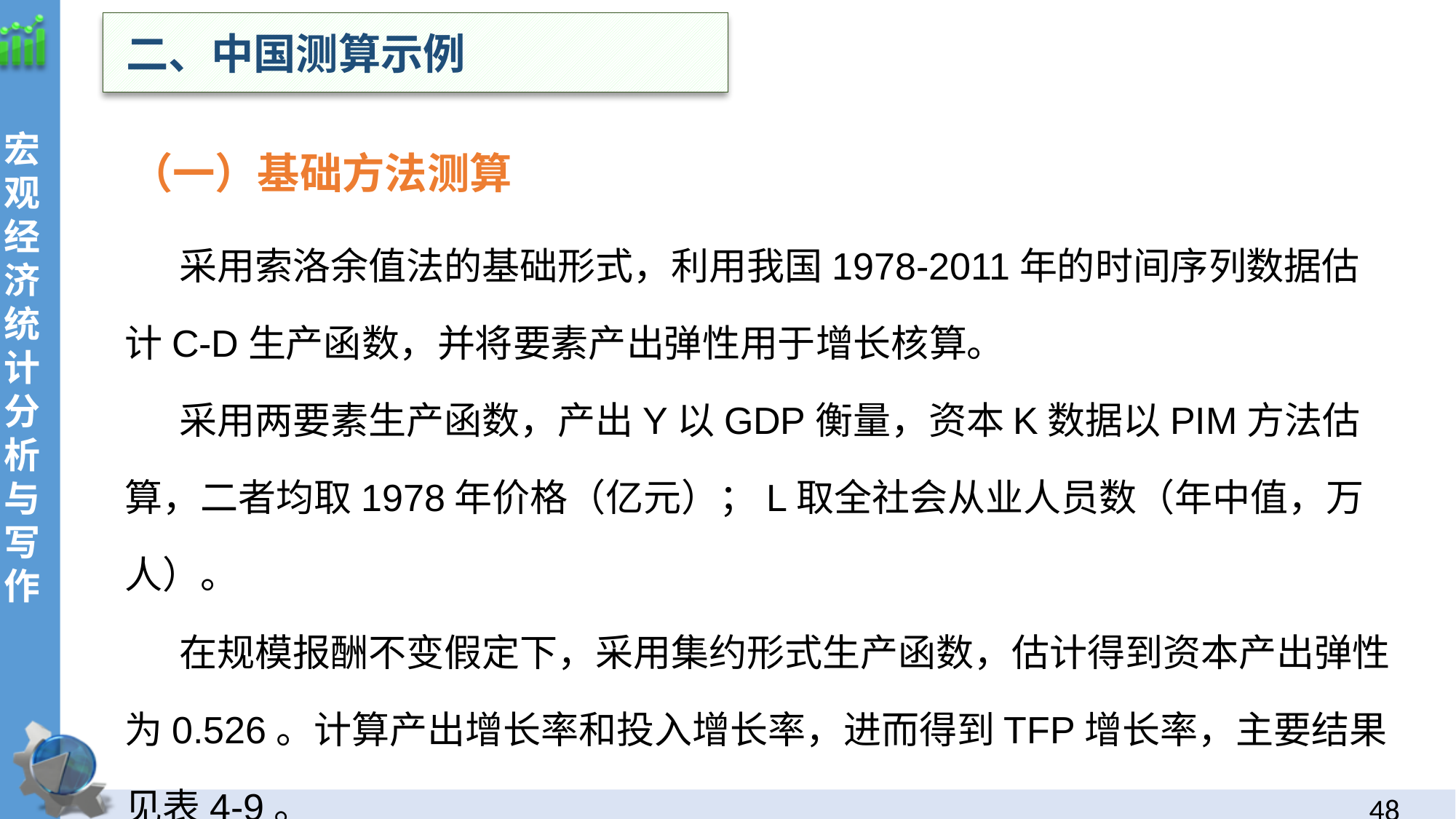

二、中国测算示例
（一）基础方法测算

采用索洛余值法的基础形式，利用我国1978-2011年的时间序列数据估计C-D生产函数，并将要素产出弹性用于增长核算。
采用两要素生产函数，产出Y以GDP衡量，资本K数据以PIM方法估算，二者均取1978年价格（亿元）；L取全社会从业人员数（年中值，万人）。
在规模报酬不变假定下，采用集约形式生产函数，估计得到资本产出弹性为0.526。计算产出增长率和投入增长率，进而得到TFP增长率，主要结果见表4-9。

48